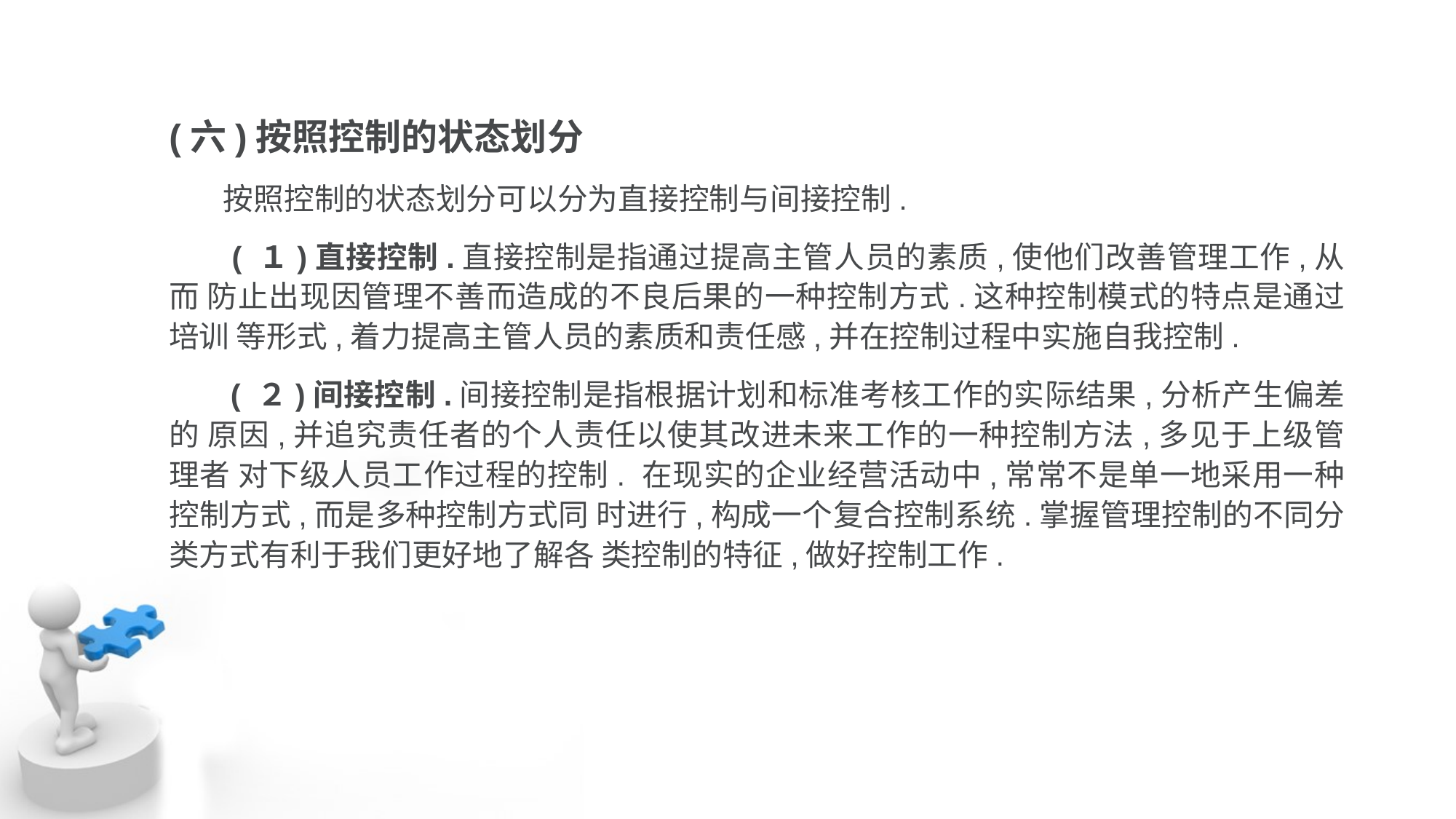

(六)按照控制的状态划分
       按照控制的状态划分可以分为直接控制与间接控制.
       ( １)直接控制.直接控制是指通过提高主管人员的素质,使他们改善管理工作,从而 防止出现因管理不善而造成的不良后果的一种控制方式.这种控制模式的特点是通过培训 等形式,着力提高主管人员的素质和责任感,并在控制过程中实施自我控制.
       ( ２)间接控制.间接控制是指根据计划和标准考核工作的实际结果,分析产生偏差的 原因,并追究责任者的个人责任以使其改进未来工作的一种控制方法,多见于上级管理者 对下级人员工作过程的控制. 在现实的企业经营活动中,常常不是单一地采用一种控制方式,而是多种控制方式同 时进行,构成一个复合控制系统.掌握管理控制的不同分类方式有利于我们更好地了解各 类控制的特征,做好控制工作.